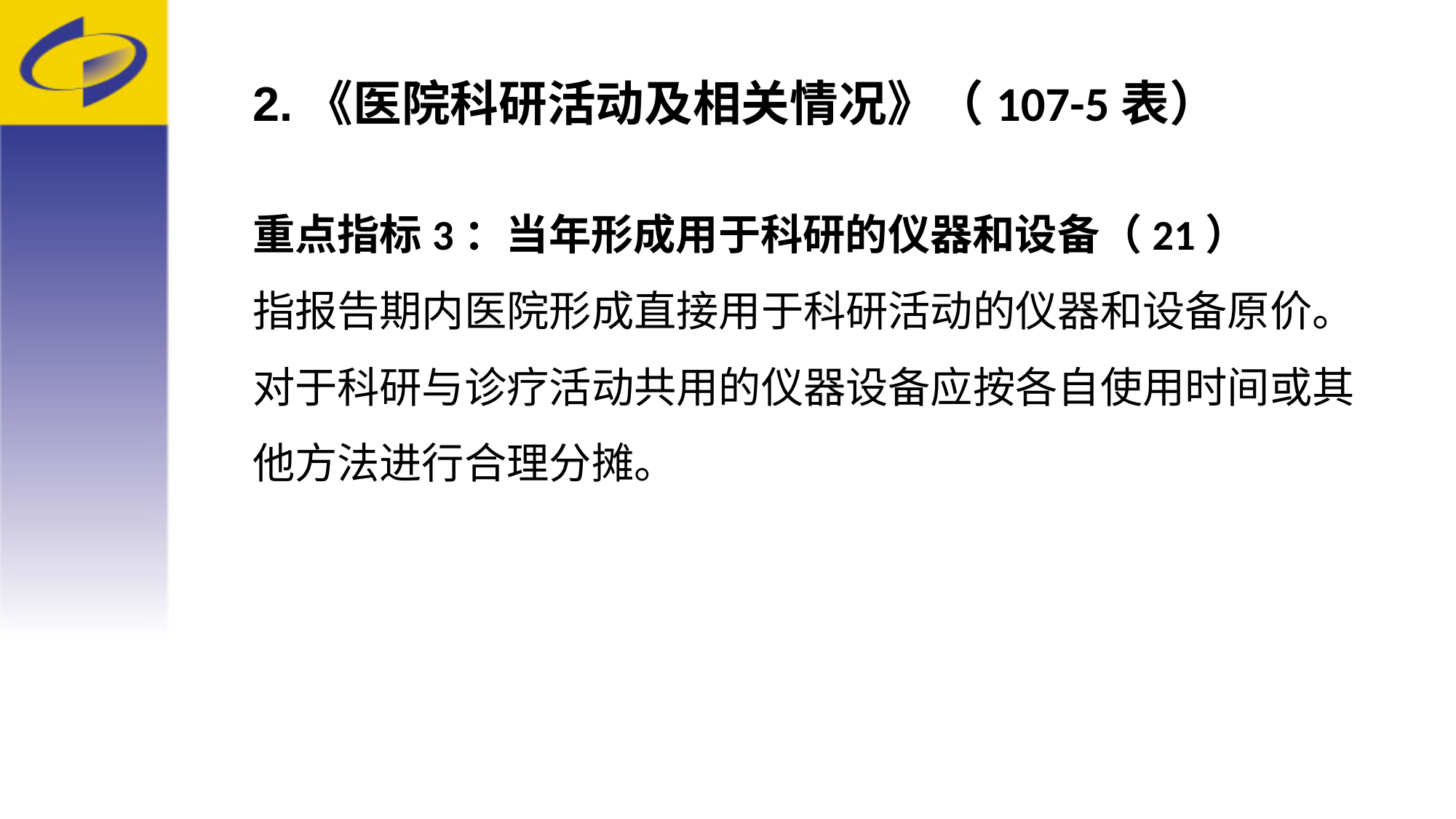

2.《医院科研活动及相关情况》（107-5表）

重点指标3：当年形成用于科研的仪器和设备（21）
指报告期内医院形成直接用于科研活动的仪器和设备原价。
对于科研与诊疗活动共用的仪器设备应按各自使用时间或其他方法进行合理分摊。